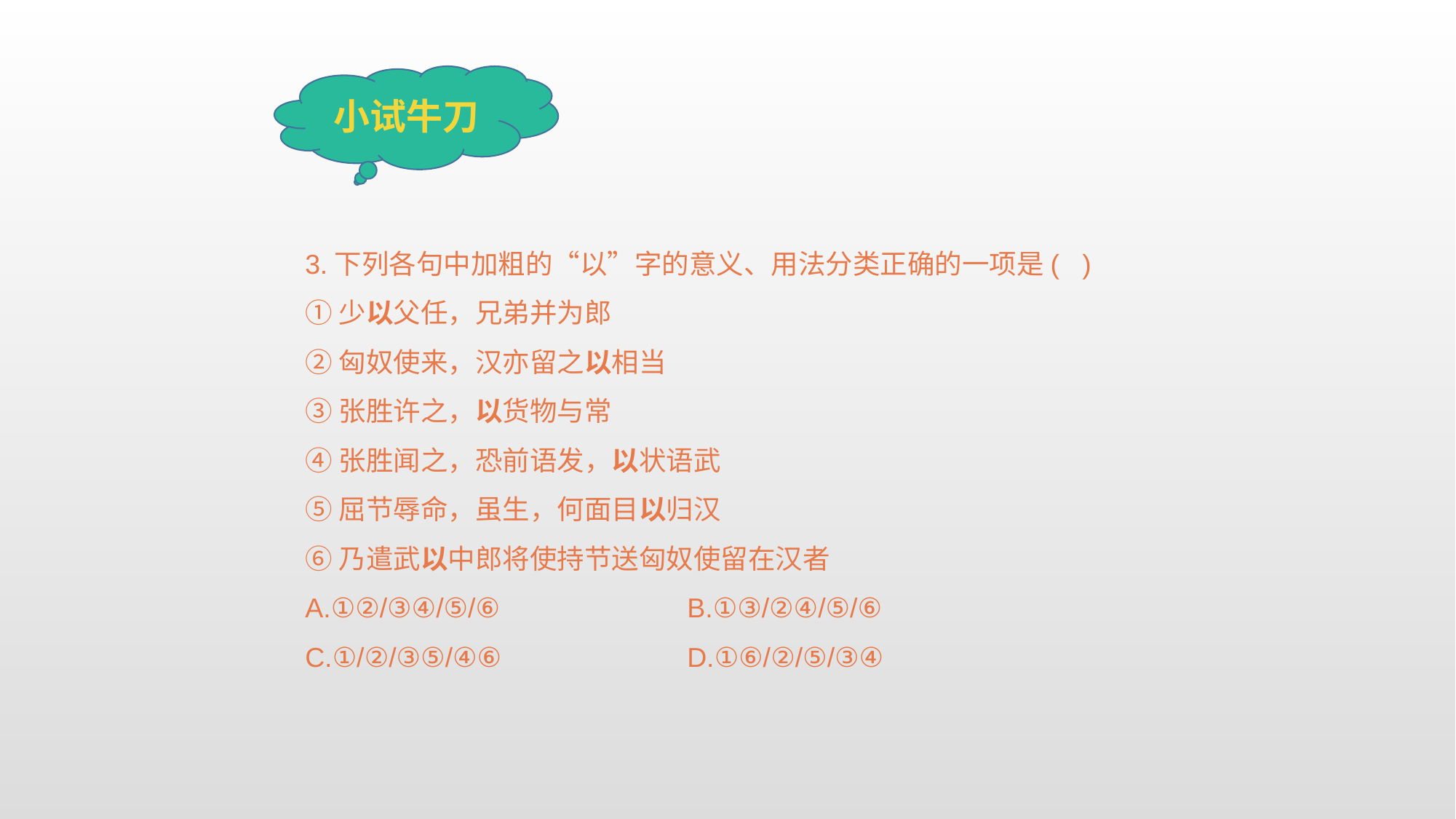

小试牛刀
3.下列各句中加粗的“以”字的意义、用法分类正确的一项是(   )
①少以父任，兄弟并为郎
②匈奴使来，汉亦留之以相当
③张胜许之，以货物与常
④张胜闻之，恐前语发，以状语武
⑤屈节辱命，虽生，何面目以归汉
⑥乃遣武以中郎将使持节送匈奴使留在汉者
A.①②/③④/⑤/⑥		B.①③/②④/⑤/⑥
C.①/②/③⑤/④⑥		D.①⑥/②/⑤/③④